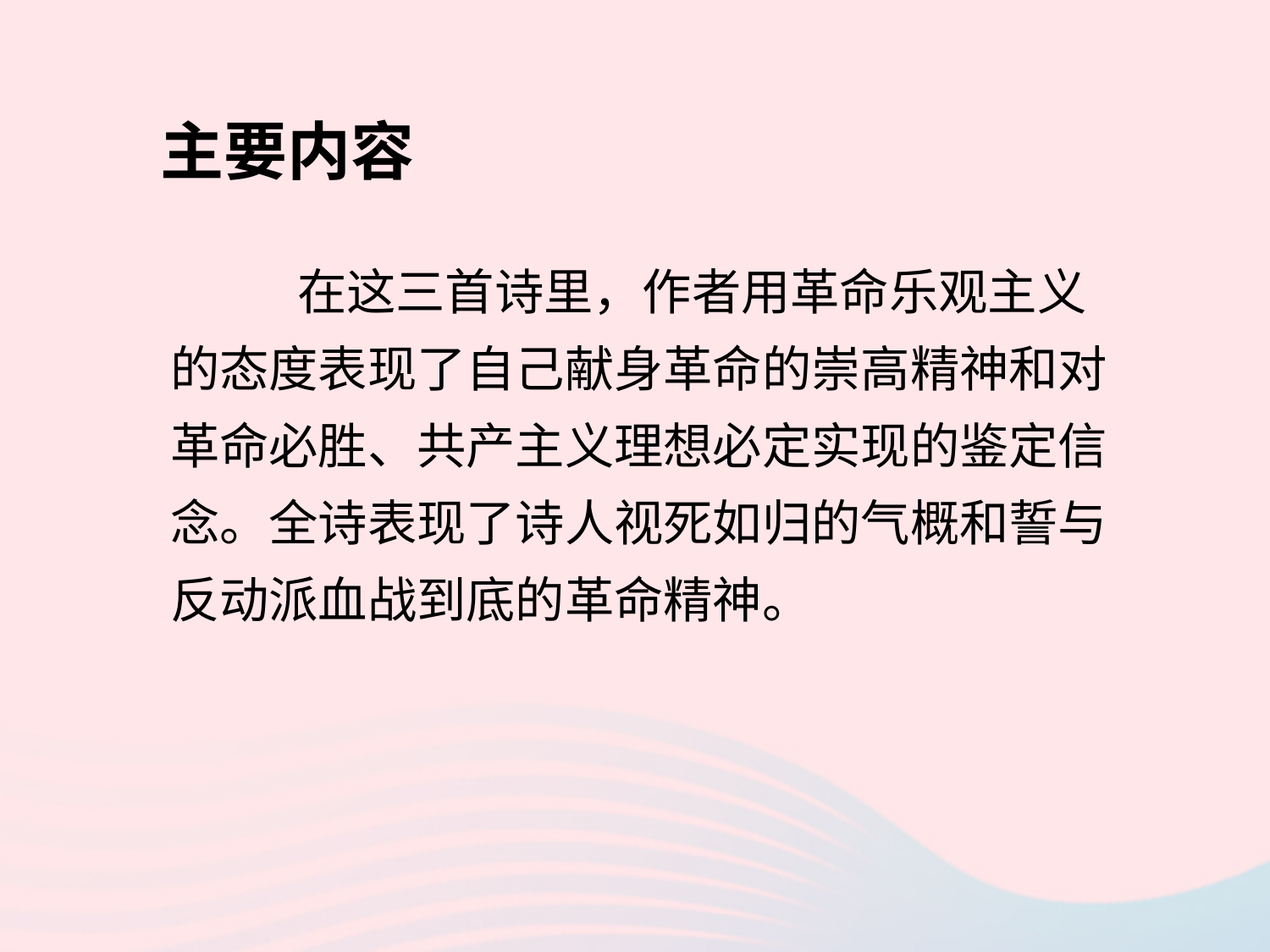

主要内容
	在这三首诗里，作者用革命乐观主义的态度表现了自己献身革命的崇高精神和对革命必胜、共产主义理想必定实现的鉴定信念。全诗表现了诗人视死如归的气概和誓与反动派血战到底的革命精神。